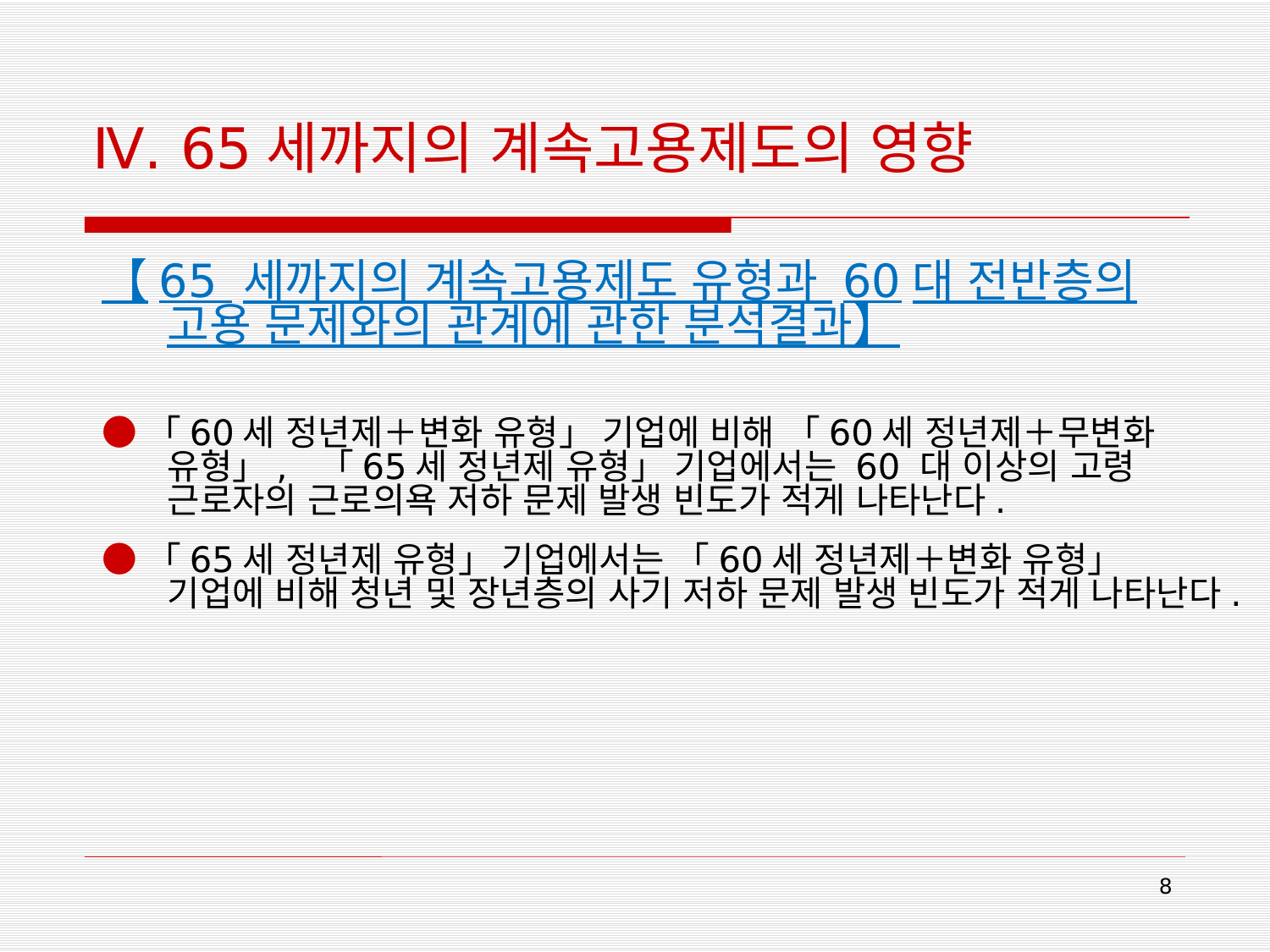

# Ⅳ. 65세까지의 계속고용제도의 영향

【65 세까지의 계속고용제도 유형과 60대 전반층의 고용 문제와의 관계에 관한 분석결과】

●「60세 정년제＋변화 유형」 기업에 비해 「60세 정년제＋무변화 유형」,  「65세 정년제 유형」 기업에서는 60 대 이상의 고령 근로자의 근로의욕 저하 문제 발생 빈도가 적게 나타난다.

●「65세 정년제 유형」 기업에서는 「60세 정년제＋변화 유형」 기업에 비해 청년 및 장년층의 사기 저하 문제 발생 빈도가 적게 나타난다.

8